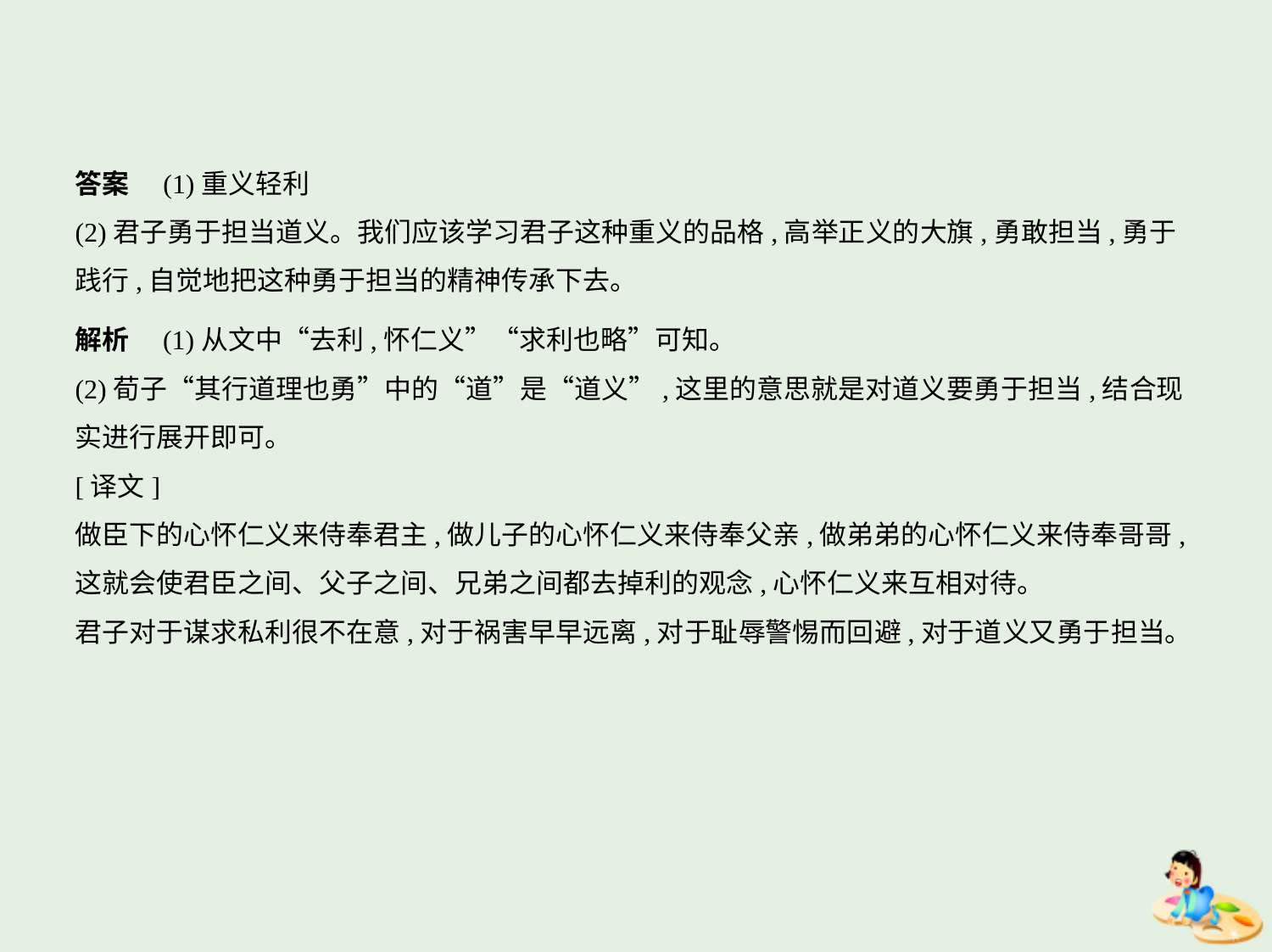

答案　(1)重义轻利
(2)君子勇于担当道义。我们应该学习君子这种重义的品格,高举正义的大旗,勇敢担当,勇于
践行,自觉地把这种勇于担当的精神传承下去。
解析　(1)从文中“去利,怀仁义”“求利也略”可知。
(2)荀子“其行道理也勇”中的“道”是“道义”,这里的意思就是对道义要勇于担当,结合现
实进行展开即可。
[译文]
做臣下的心怀仁义来侍奉君主,做儿子的心怀仁义来侍奉父亲,做弟弟的心怀仁义来侍奉哥哥,
这就会使君臣之间、父子之间、兄弟之间都去掉利的观念,心怀仁义来互相对待。
君子对于谋求私利很不在意,对于祸害早早远离,对于耻辱警惕而回避,对于道义又勇于担当。